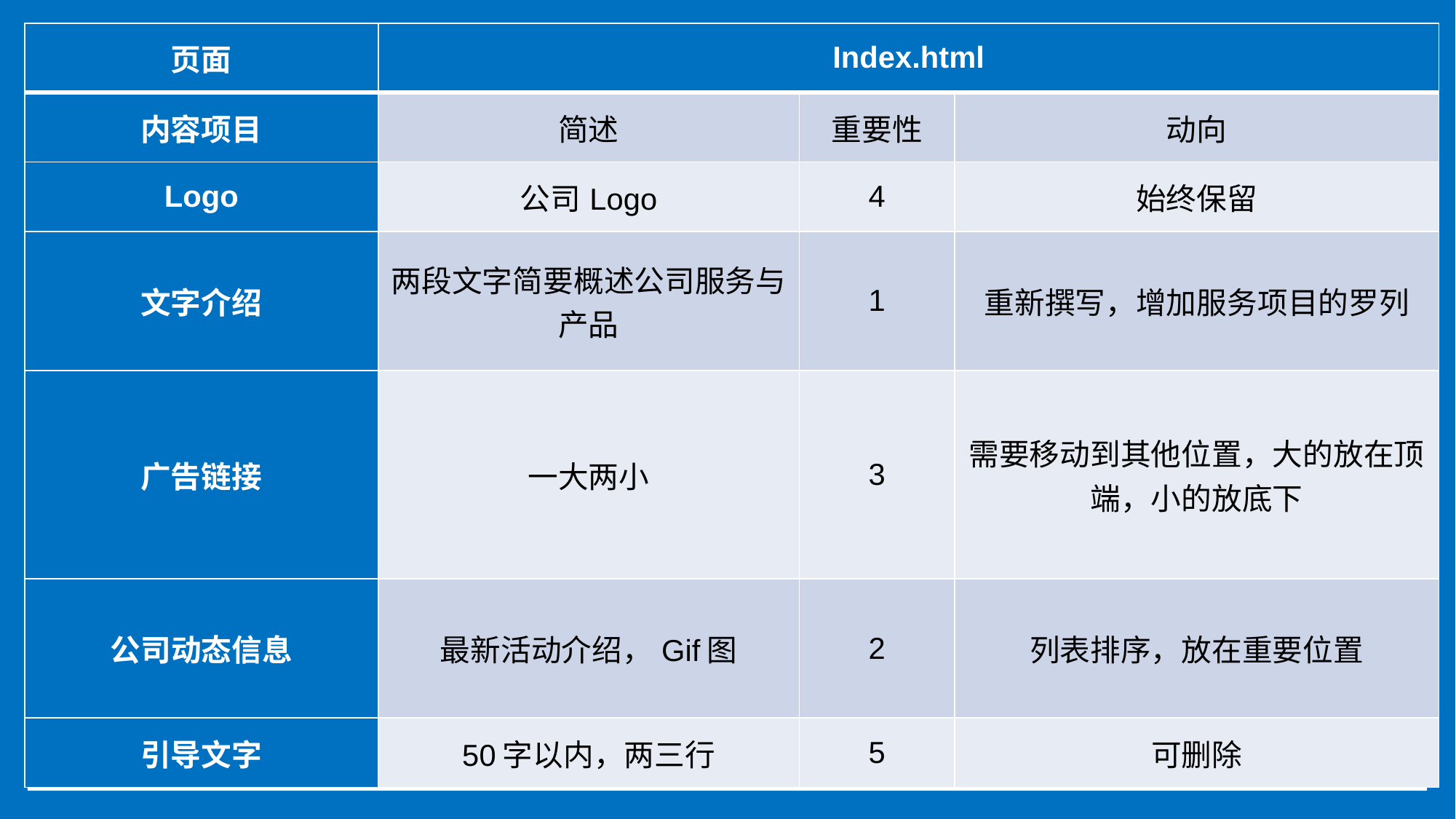

| 页面 | Index.html |  |  |
| --- | --- | --- | --- |
| 内容项目 | 简述 | 重要性 | 动向 |
| Logo | 公司Logo | 4 | 始终保留 |
| 文字介绍 | 两段文字简要概述公司服务与产品 | 1 | 重新撰写，增加服务项目的罗列 |
| 广告链接 | 一大两小 | 3 | 需要移动到其他位置，大的放在顶端，小的放底下 |
| 公司动态信息 | 最新活动介绍，Gif图 | 2 | 列表排序，放在重要位置 |
| 引导文字 | 50字以内，两三行 | 5 | 可删除 |